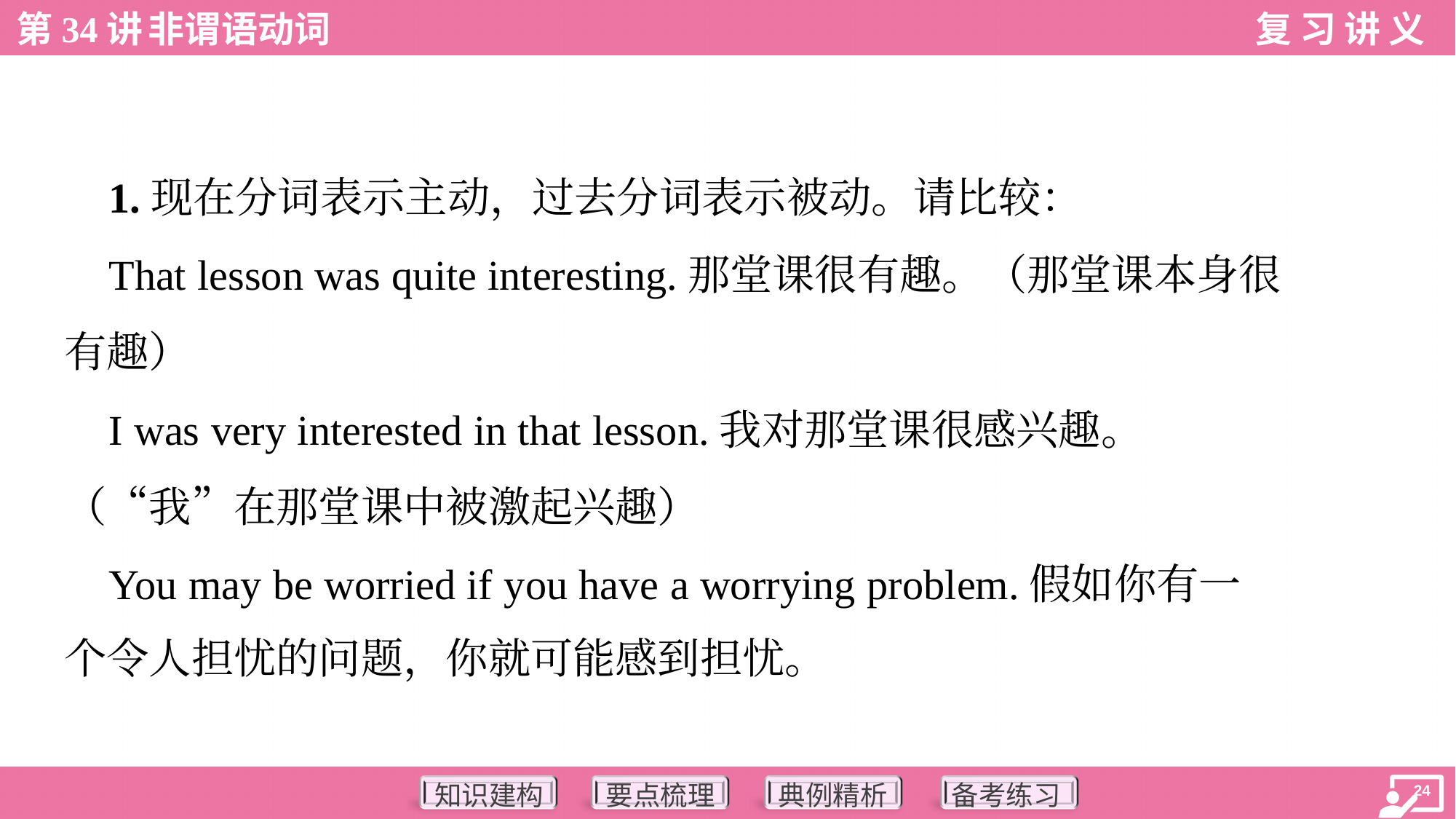

1.现在分词表示主动，过去分词表示被动。请比较：
    That lesson was quite interesting.那堂课很有趣。（那堂课本身很
有趣）
    I was very interested in that lesson.我对那堂课很感兴趣。
（“我”在那堂课中被激起兴趣）
    You may be worried if you have a worrying problem.假如你有一
个令人担忧的问题，你就可能感到担忧。